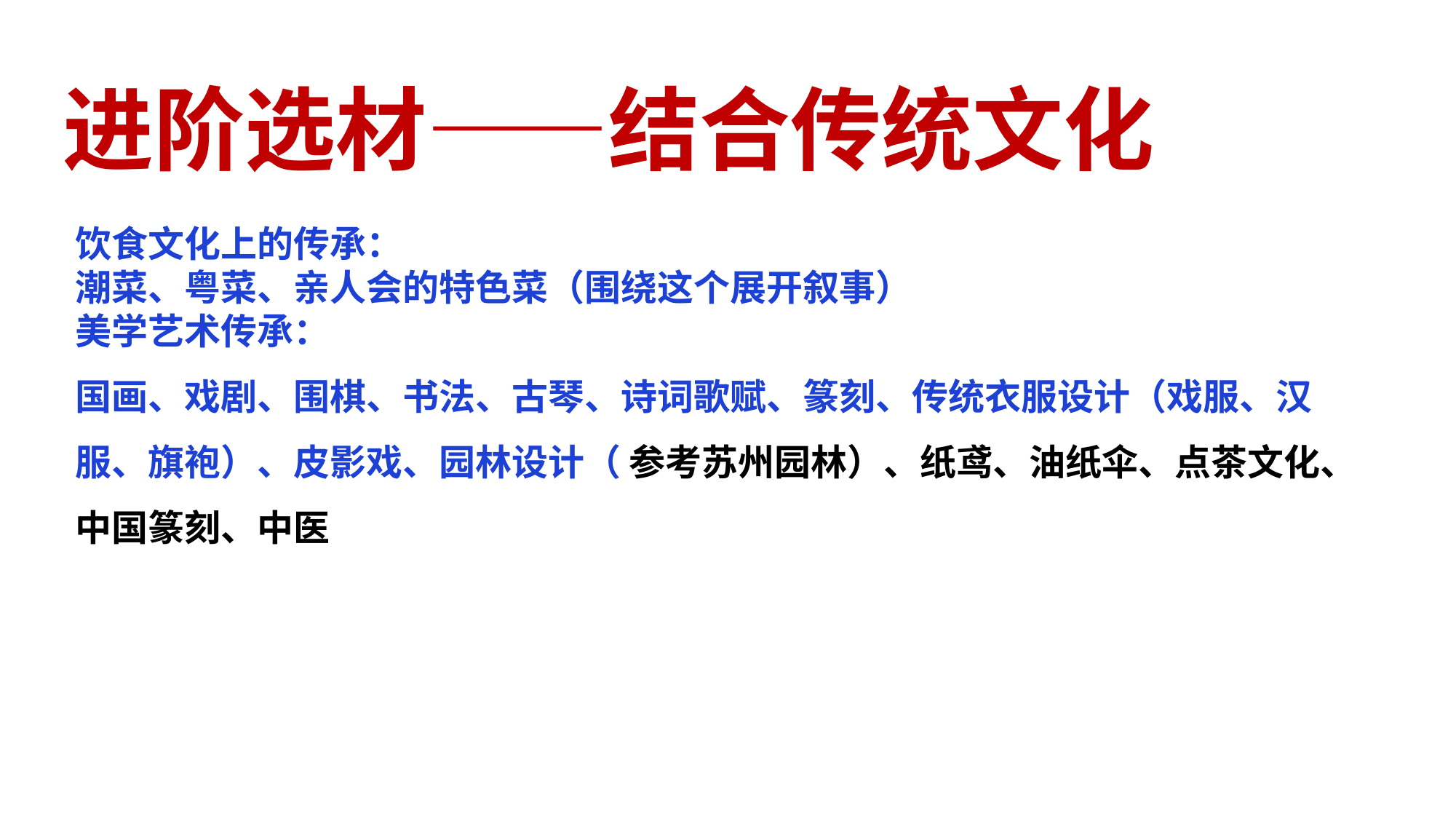

进阶选材——结合传统文化
饮食文化上的传承：潮菜、粤菜、亲人会的特色菜（围绕这个展开叙事）美学艺术传承：国画、戏剧、围棋、书法、古琴、诗词歌赋、篆刻、传统衣服设计（戏服、汉服、旗袍）、皮影戏、园林设计（ 参考苏州园林）、纸鸢、油纸伞、点茶文化、中国篆刻、中医